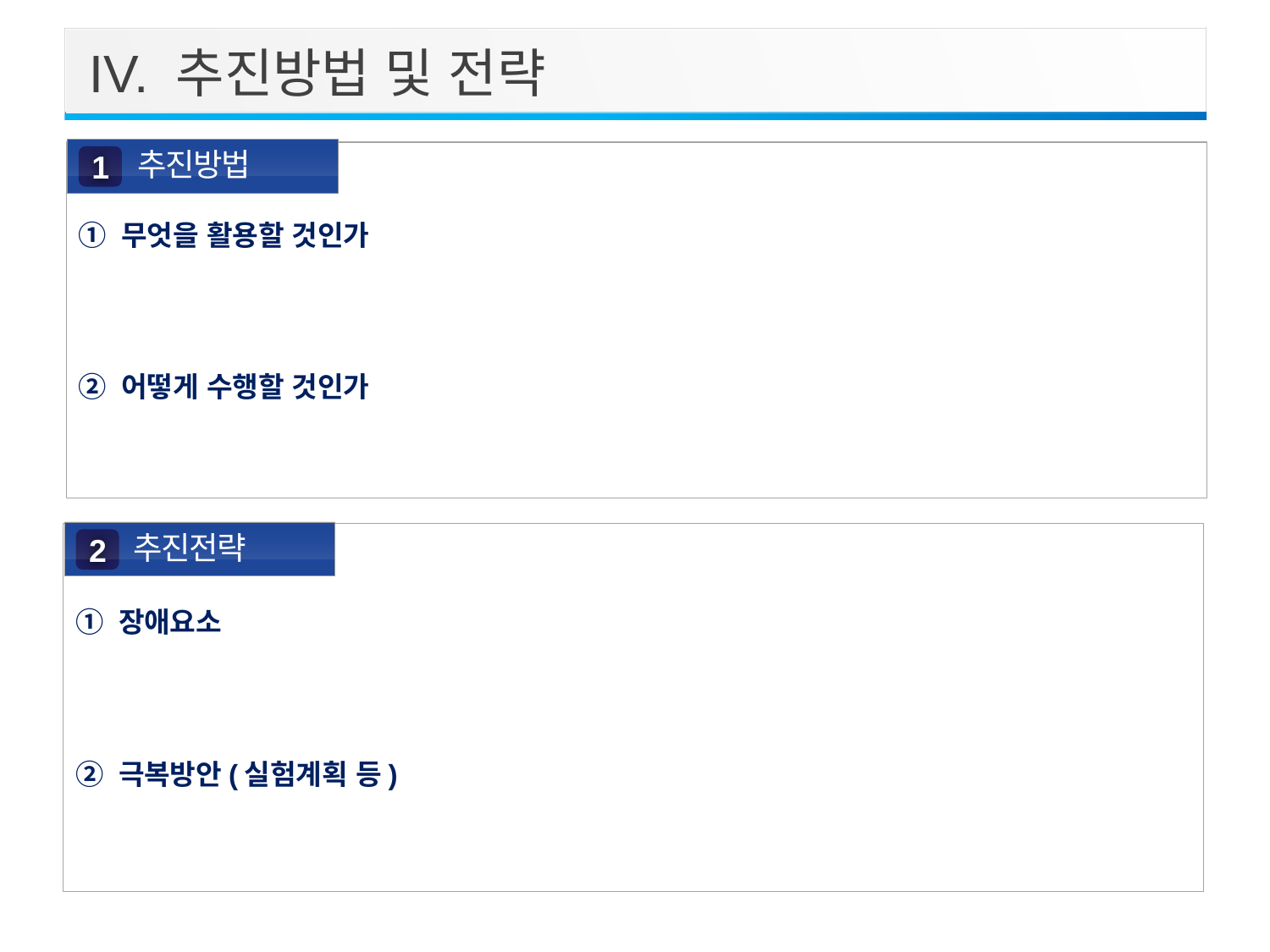

IV. 추진방법 및 전략
추진방법

1

① 무엇을 활용할 것인가

② 어떻게 수행할 것인가

추진전략

2

① 장애요소

② 극복방안(실험계획 등)